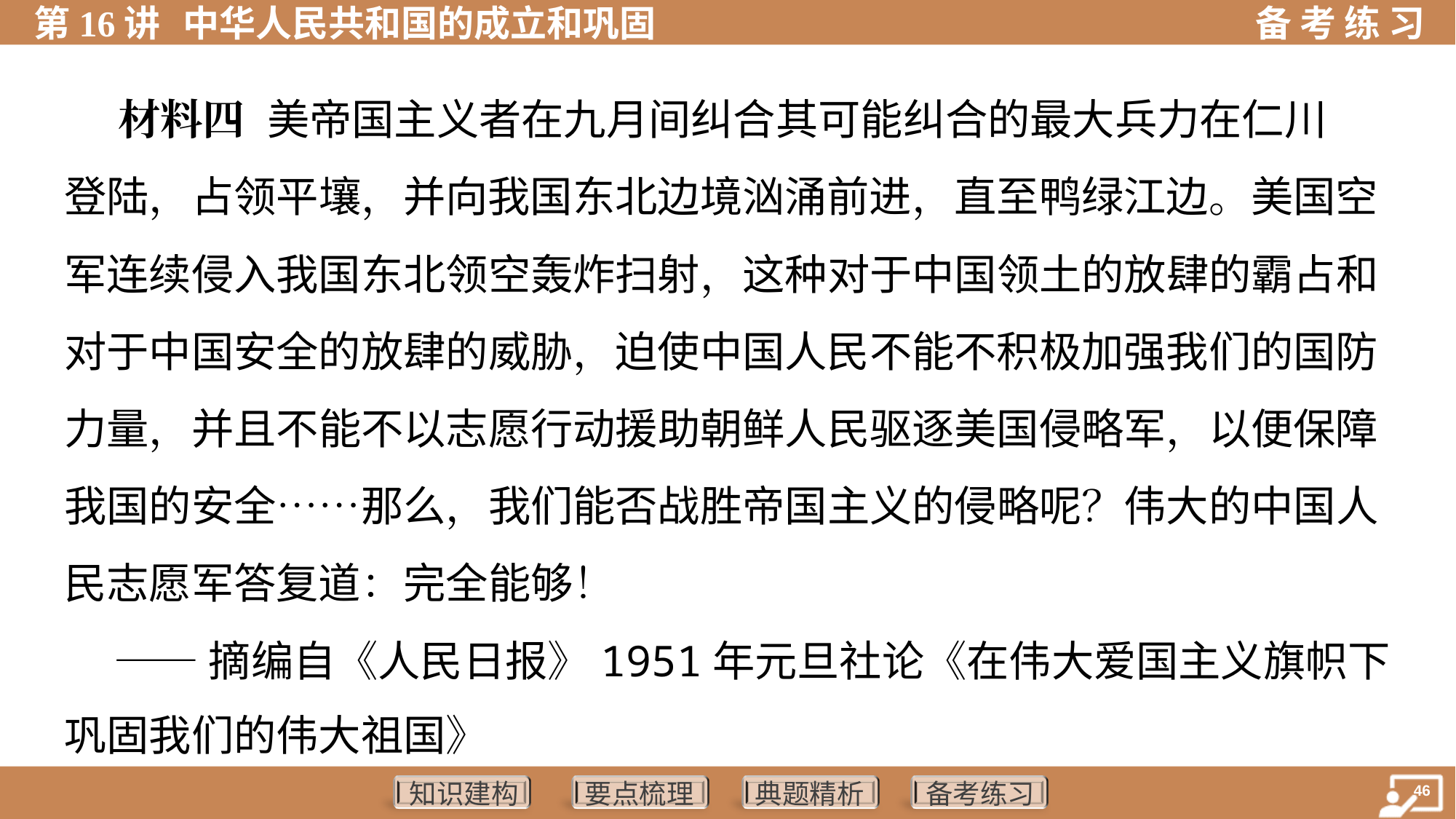

材料四  美帝国主义者在九月间纠合其可能纠合的最大兵力在仁川
登陆，占领平壤，并向我国东北边境汹涌前进，直至鸭绿江边。美国空
军连续侵入我国东北领空轰炸扫射，这种对于中国领土的放肆的霸占和
对于中国安全的放肆的威胁，迫使中国人民不能不积极加强我们的国防
力量，并且不能不以志愿行动援助朝鲜人民驱逐美国侵略军，以便保障
我国的安全……那么，我们能否战胜帝国主义的侵略呢？伟大的中国人
民志愿军答复道：完全能够！
    ——摘编自《人民日报》1951年元旦社论《在伟大爱国主义旗帜下
巩固我们的伟大祖国》